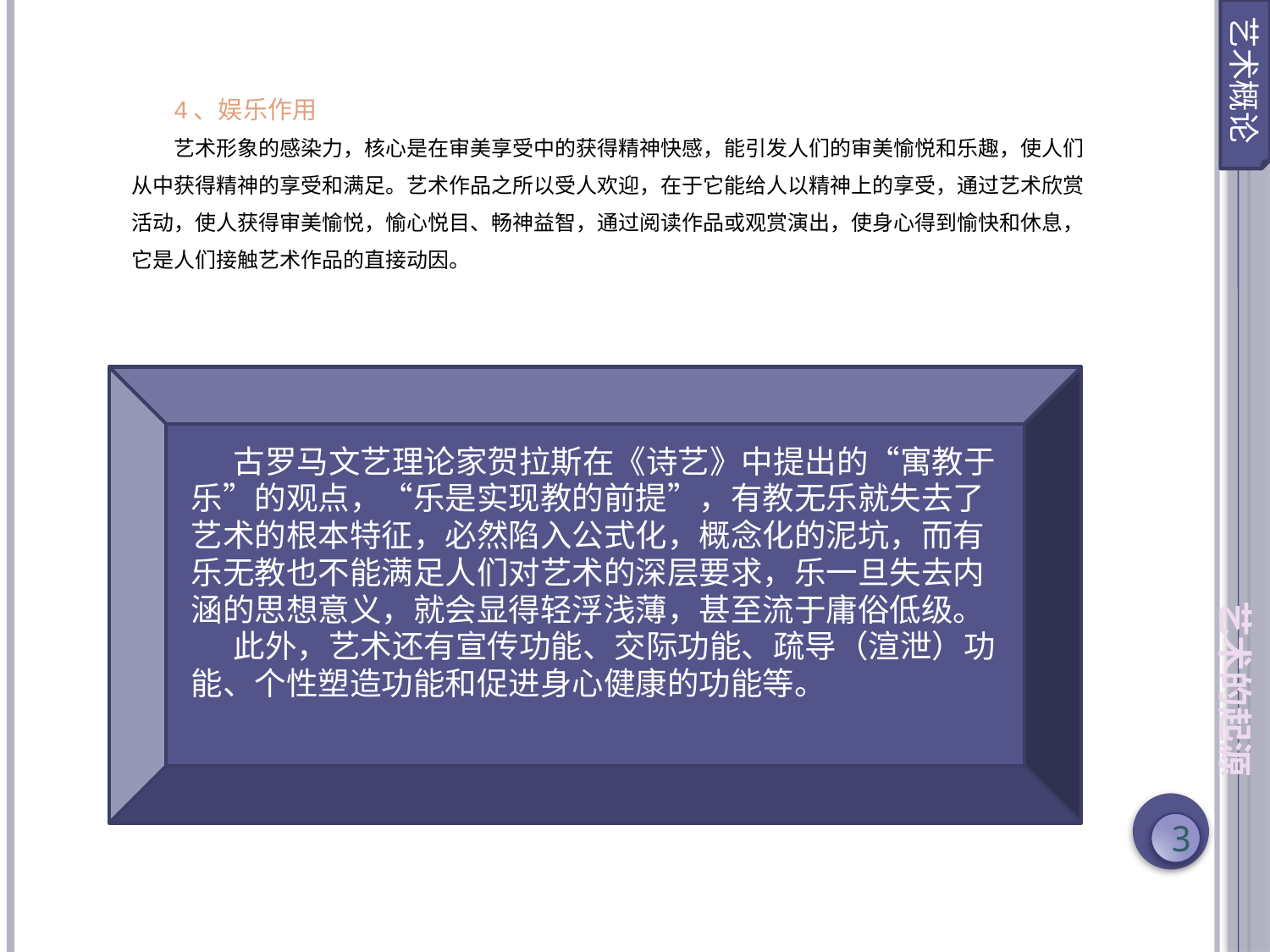

艺术概论
4、娱乐作用
艺术形象的感染力，核心是在审美享受中的获得精神快感，能引发人们的审美愉悦和乐趣，使人们从中获得精神的享受和满足。艺术作品之所以受人欢迎，在于它能给人以精神上的享受，通过艺术欣赏活动，使人获得审美愉悦，愉心悦目、畅神益智，通过阅读作品或观赏演出，使身心得到愉快和休息，它是人们接触艺术作品的直接动因。

古罗马文艺理论家贺拉斯在《诗艺》中提出的“寓教于乐”的观点，“乐是实现教的前提”，有教无乐就失去了艺术的根本特征，必然陷入公式化，概念化的泥坑，而有乐无教也不能满足人们对艺术的深层要求，乐一旦失去内涵的思想意义，就会显得轻浮浅薄，甚至流于庸俗低级。
此外，艺术还有宣传功能、交际功能、疏导（渲泄）功能、个性塑造功能和促进身心健康的功能等。

艺术的起源
3